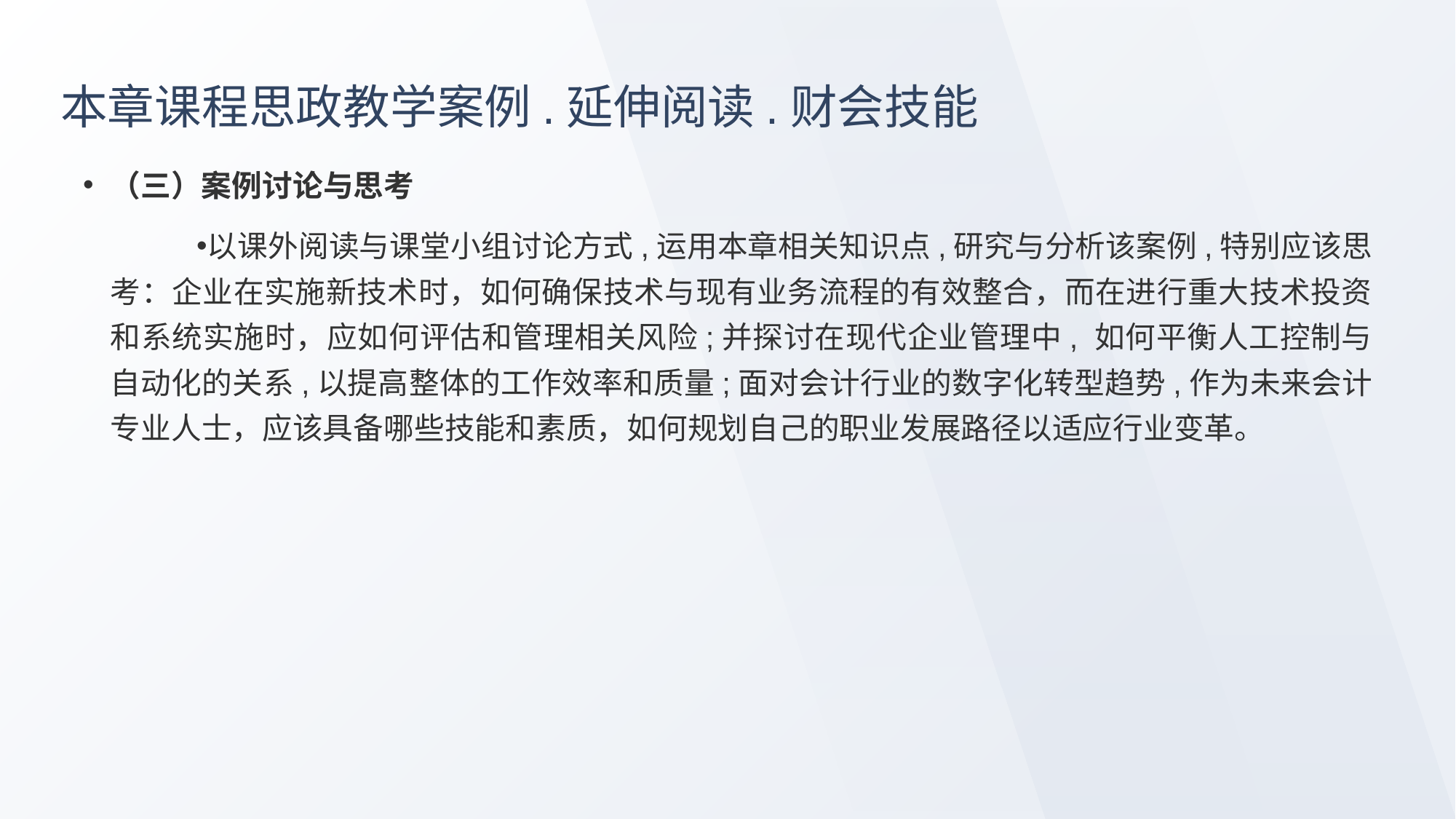

# 本章课程思政教学案例.延伸阅读.财会技能
（三）案例讨论与思考
以课外阅读与课堂小组讨论方式,运用本章相关知识点,研究与分析该案例,特别应该思考：企业在实施新技术时，如何确保技术与现有业务流程的有效整合，而在进行重大技术投资和系统实施时，应如何评估和管理相关风险;并探讨在现代企业管理中, 如何平衡人工控制与自动化的关系,以提高整体的工作效率和质量;面对会计行业的数字化转型趋势,作为未来会计专业人士，应该具备哪些技能和素质，如何规划自己的职业发展路径以适应行业变革。